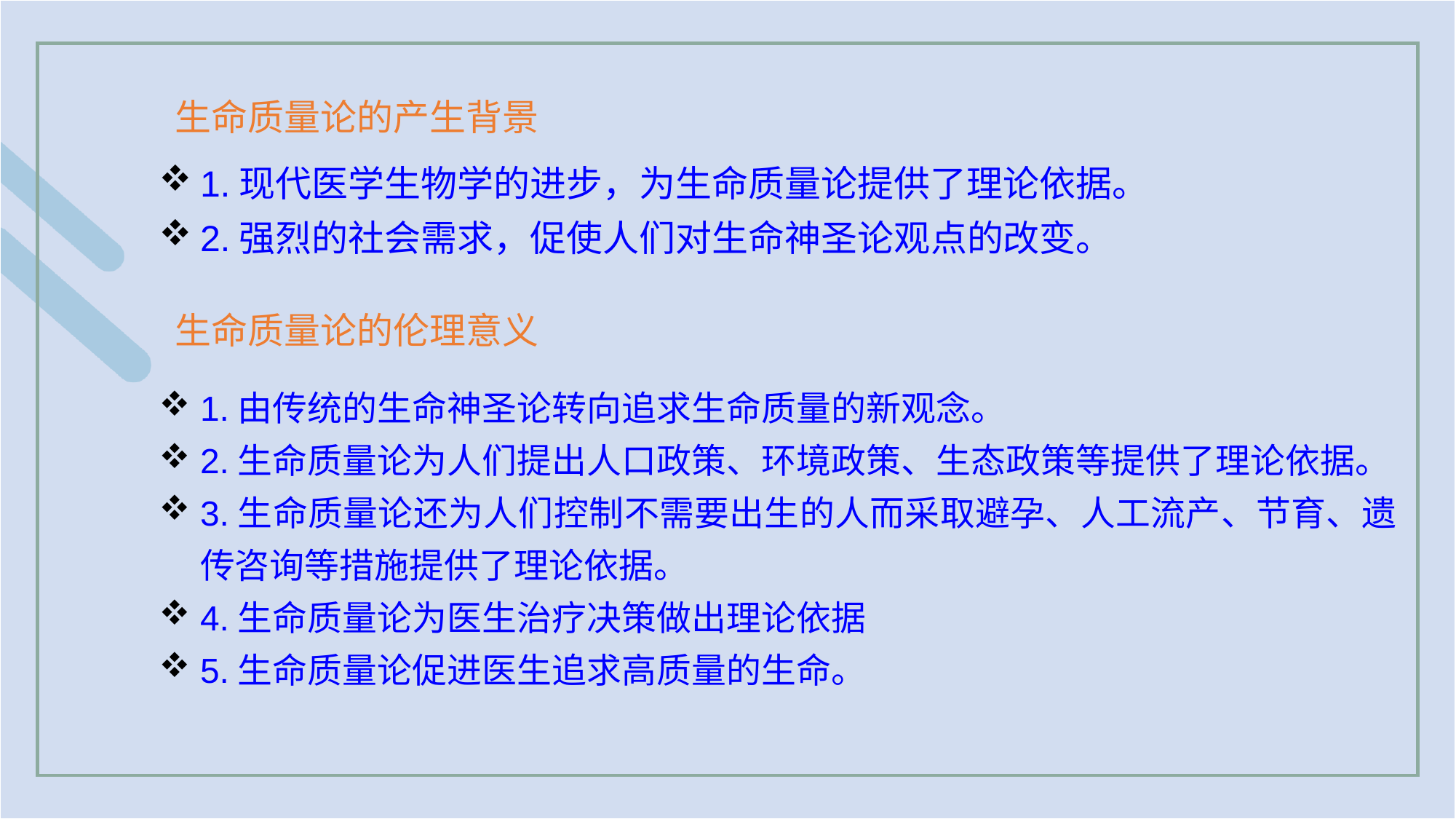

生命质量论的产生背景
1.现代医学生物学的进步，为生命质量论提供了理论依据。
2.强烈的社会需求，促使人们对生命神圣论观点的改变。
生命质量论的伦理意义
1.由传统的生命神圣论转向追求生命质量的新观念。
2.生命质量论为人们提出人口政策、环境政策、生态政策等提供了理论依据。
3.生命质量论还为人们控制不需要出生的人而采取避孕、人工流产、节育、遗传咨询等措施提供了理论依据。
4.生命质量论为医生治疗决策做出理论依据
5.生命质量论促进医生追求高质量的生命。